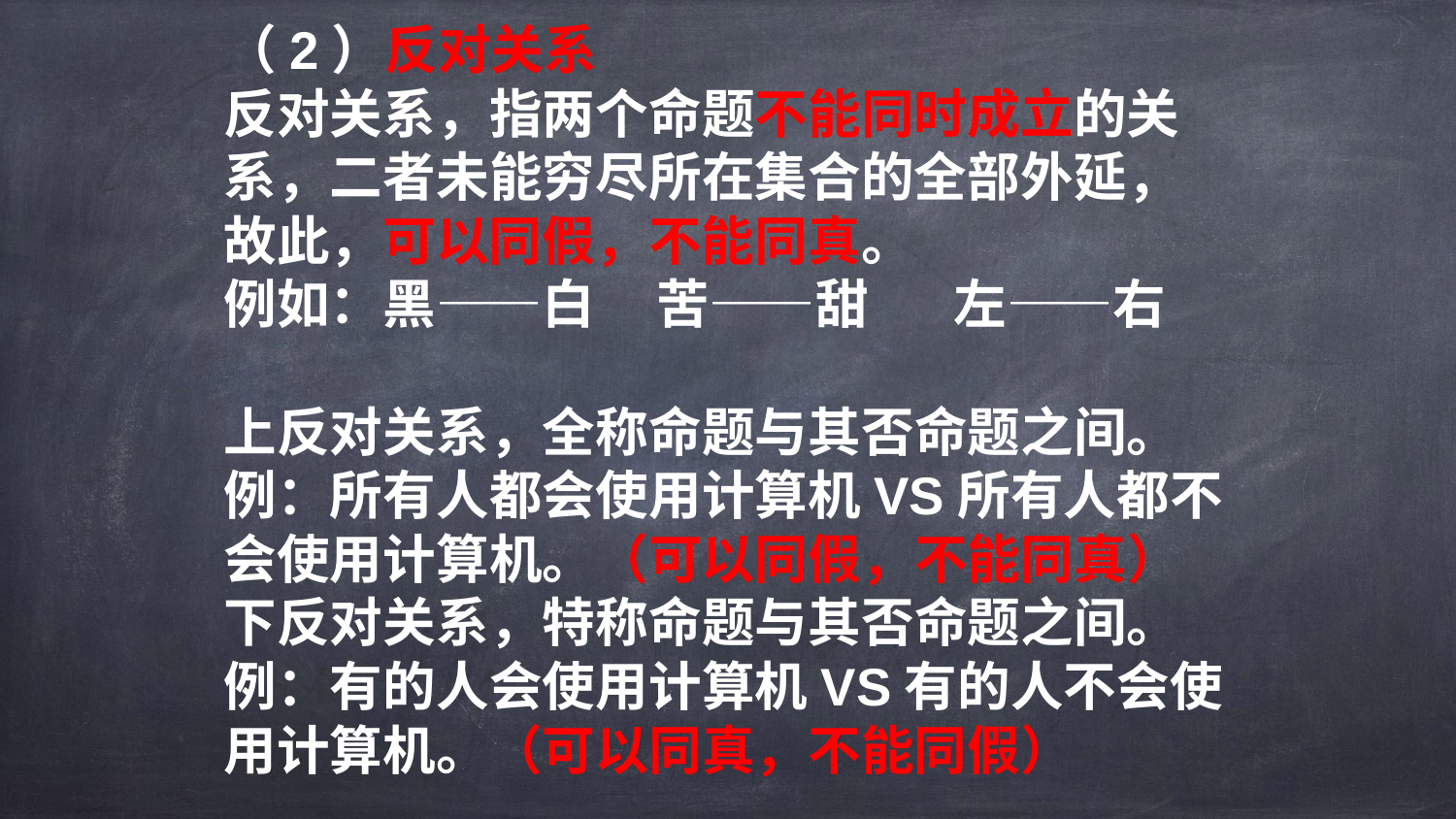

（2）反对关系
反对关系，指两个命题不能同时成立的关系，二者未能穷尽所在集合的全部外延， 故此，可以同假，不能同真。
例如：黑——白     苦——甜       左——右

上反对关系，全称命题与其否命题之间。
例：所有人都会使用计算机VS所有人都不会使用计算机。（可以同假，不能同真）
下反对关系，特称命题与其否命题之间。
例：有的人会使用计算机VS有的人不会使用计算机。（可以同真，不能同假）